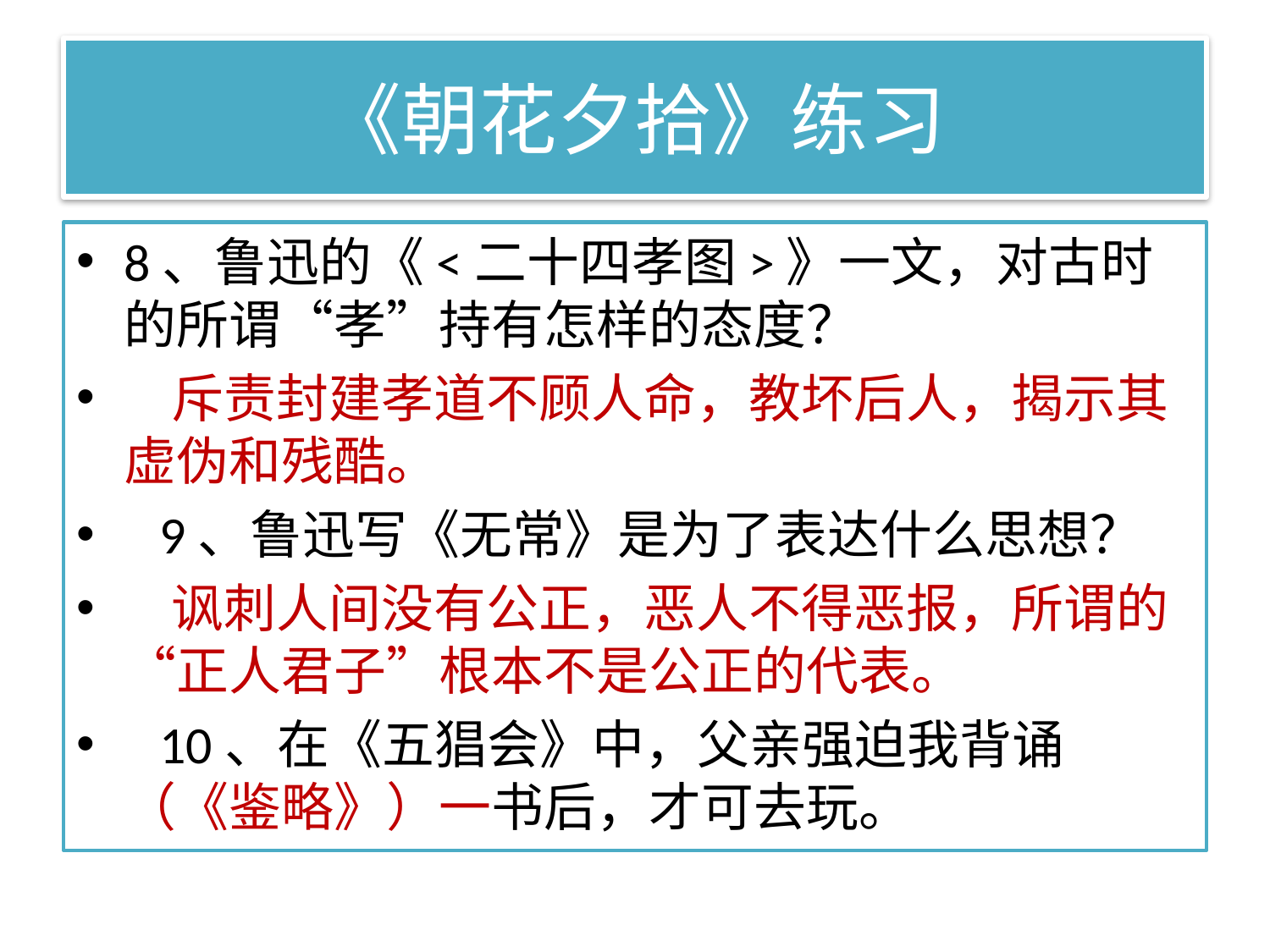

# 《朝花夕拾》练习
8、鲁迅的《<二十四孝图>》一文，对古时的所谓“孝”持有怎样的态度？
   斥责封建孝道不顾人命，教坏后人，揭示其虚伪和残酷。
   9、鲁迅写《无常》是为了表达什么思想？
   讽刺人间没有公正，恶人不得恶报，所谓的“正人君子”根本不是公正的代表。
   10、在《五猖会》中，父亲强迫我背诵（《鉴略》）一书后，才可去玩。